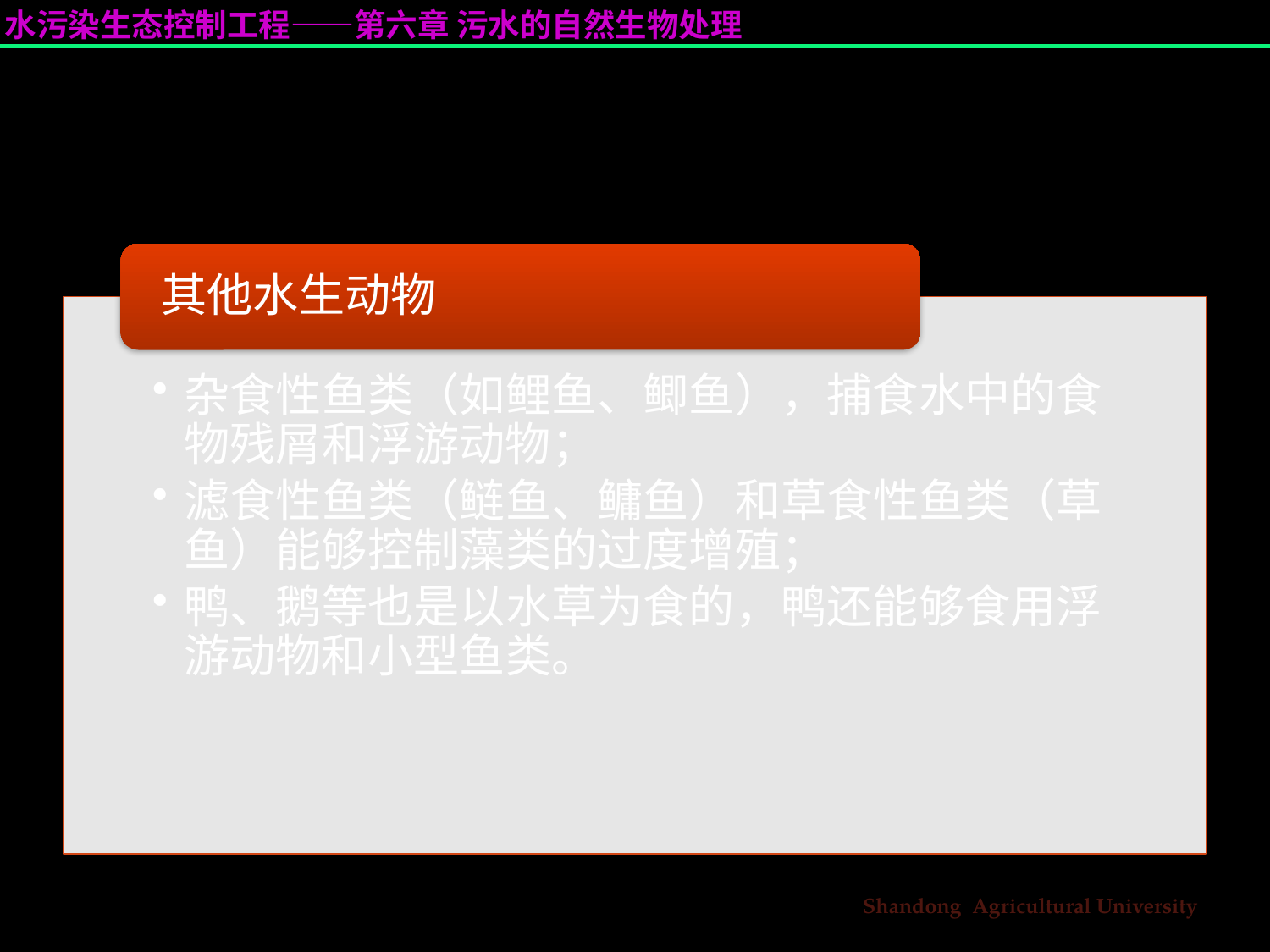

杂食性鱼类（如鲤鱼、鲫鱼），捕食水中的食物残屑和浮游动物；
滤食性鱼类（鲢鱼、鳙鱼）和草食性鱼类（草鱼）能够控制藻类的过度增殖；
鸭、鹅等也是以水草为食的，鸭还能够食用浮游动物和小型鱼类。
其他水生动物